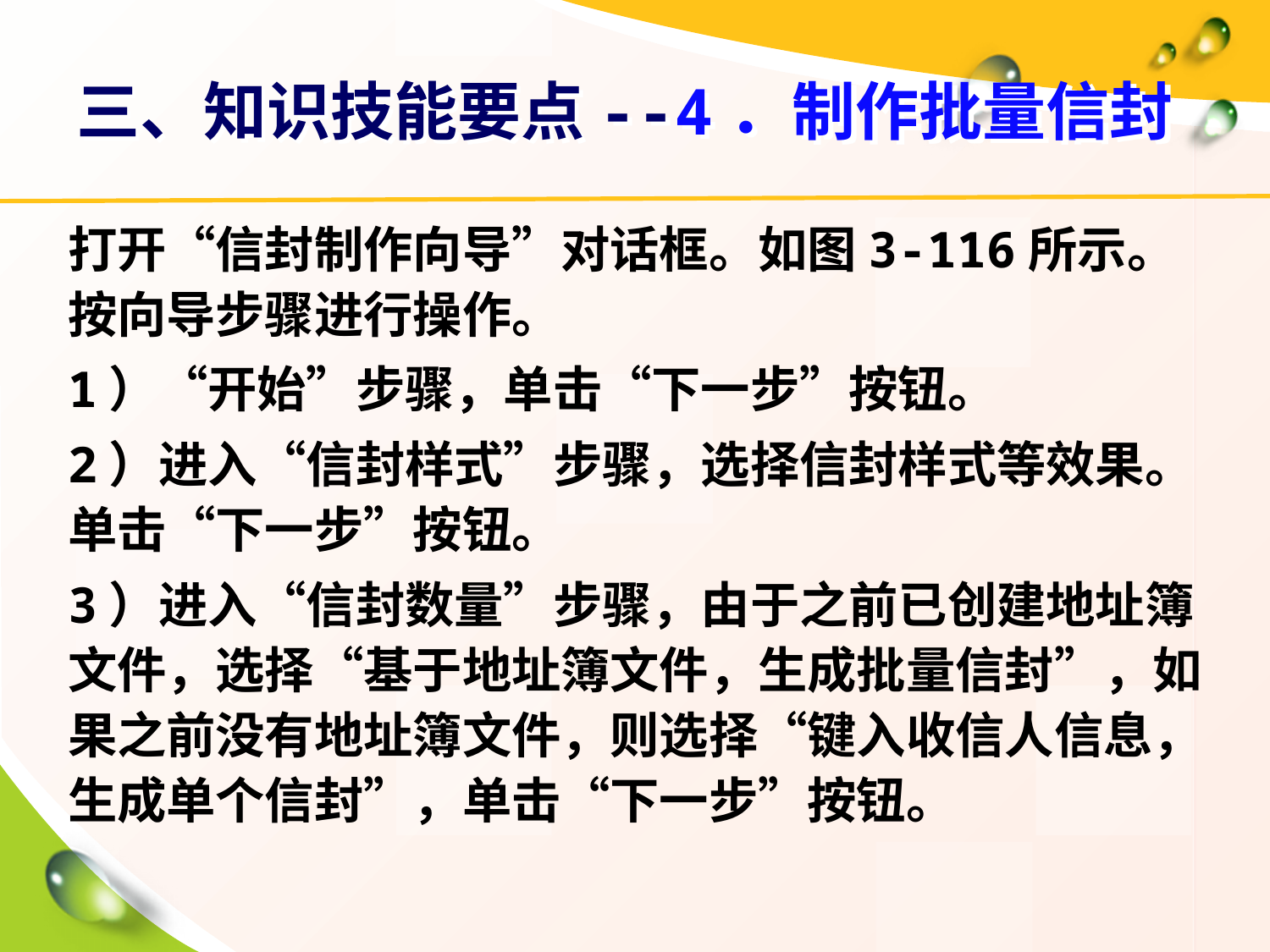

# 三、知识技能要点--4．制作批量信封
打开“信封制作向导”对话框。如图3-116所示。按向导步骤进行操作。
1）“开始”步骤，单击“下一步”按钮。
2）进入“信封样式”步骤，选择信封样式等效果。单击“下一步”按钮。
3）进入“信封数量”步骤，由于之前已创建地址簿文件，选择“基于地址簿文件，生成批量信封”，如果之前没有地址簿文件，则选择“键入收信人信息，生成单个信封”，单击“下一步”按钮。